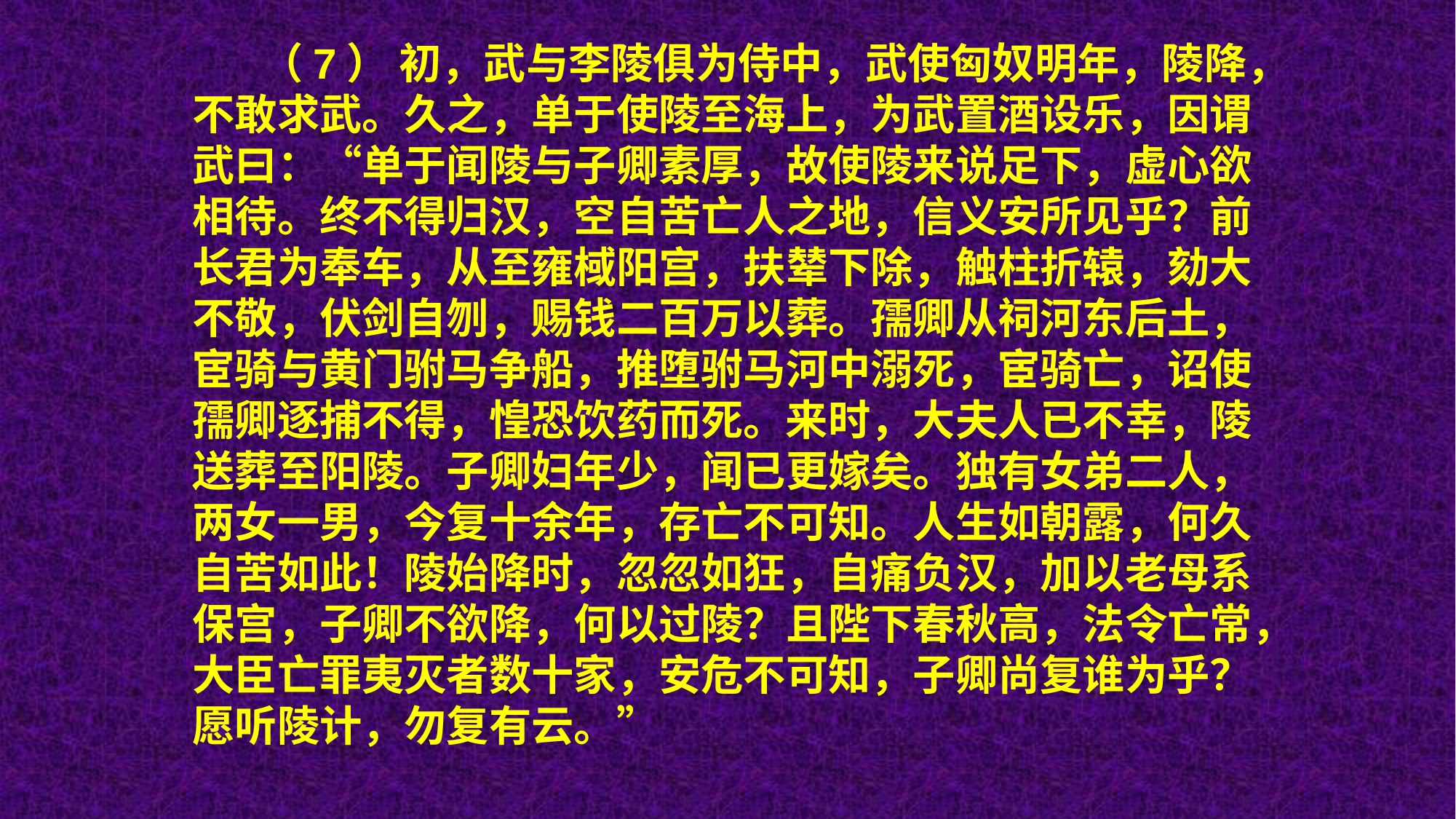

（7） 初，武与李陵俱为侍中，武使匈奴明年，陵降，不敢求武。久之，单于使陵至海上，为武置酒设乐，因谓武曰：“单于闻陵与子卿素厚，故使陵来说足下，虚心欲相待。终不得归汉，空自苦亡人之地，信义安所见乎？前长君为奉车，从至雍棫阳宫，扶辇下除，触柱折辕，劾大不敬，伏剑自刎，赐钱二百万以葬。孺卿从祠河东后土，宦骑与黄门驸马争船，推堕驸马河中溺死，宦骑亡，诏使孺卿逐捕不得，惶恐饮药而死。来时，大夫人已不幸，陵送葬至阳陵。子卿妇年少，闻已更嫁矣。独有女弟二人，两女一男，今复十余年，存亡不可知。人生如朝露，何久自苦如此！陵始降时，忽忽如狂，自痛负汉，加以老母系保宫，子卿不欲降，何以过陵？且陛下春秋高，法令亡常，大臣亡罪夷灭者数十家，安危不可知，子卿尚复谁为乎？愿听陵计，勿复有云。”